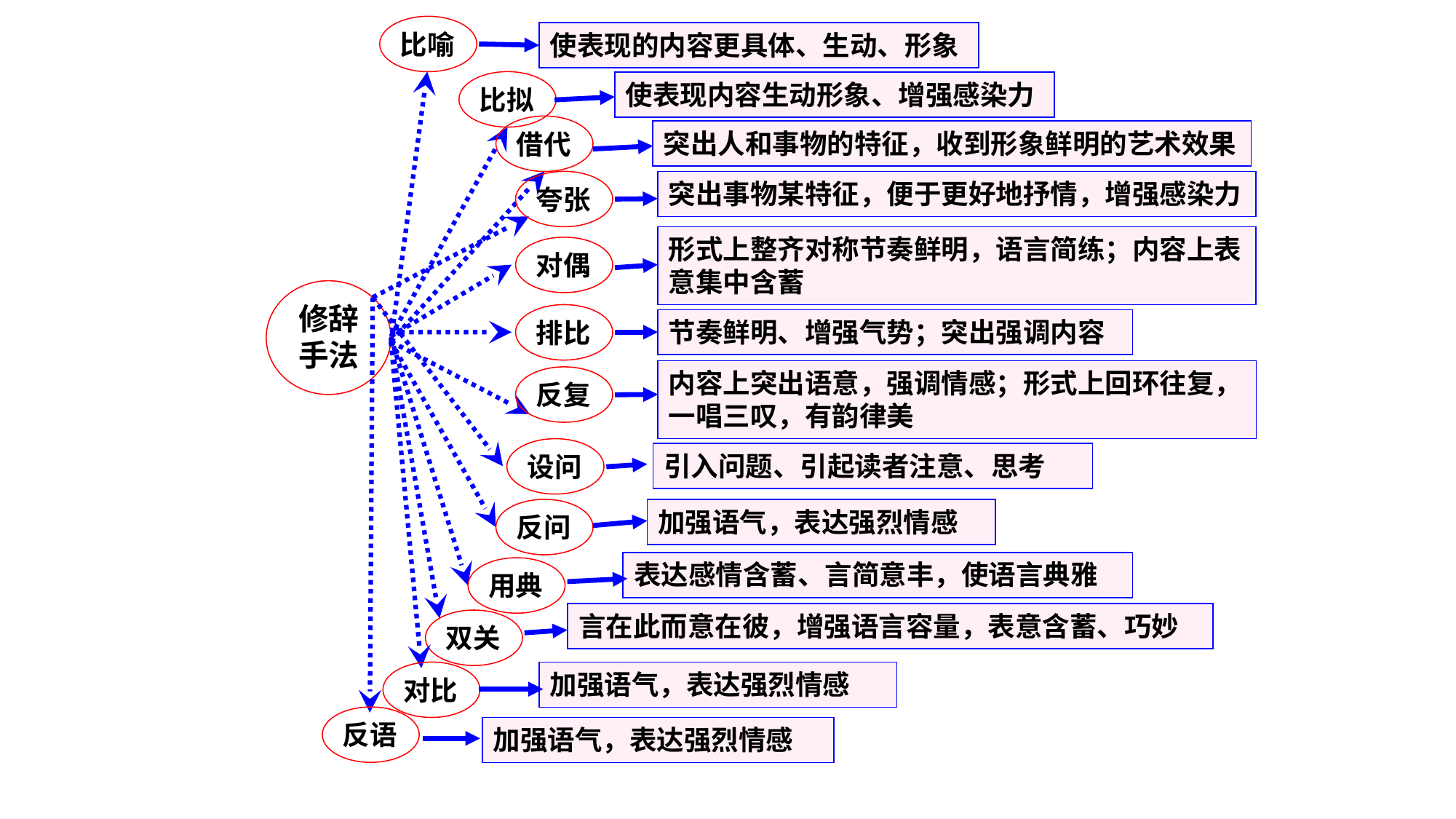

比喻
使表现的内容更具体、生动、形象

比拟
使表现内容生动形象、增强感染力

借代
突出人和事物的特征，收到形象鲜明的艺术效果

夸张
突出事物某特征，便于更好地抒情，增强感染力
形式上整齐对称节奏鲜明，语言简练；内容上表意集中含蓄

对偶

修辞手法

排比
节奏鲜明、增强气势；突出强调内容
内容上突出语意，强调情感；形式上回环往复，一唱三叹，有韵律美

反复

设问
引入问题、引起读者注意、思考

反问
加强语气，表达强烈情感
表达感情含蓄、言简意丰，使语言典雅

用典
言在此而意在彼，增强语言容量，表意含蓄、巧妙

双关

对比
加强语气，表达强烈情感

反语
加强语气，表达强烈情感